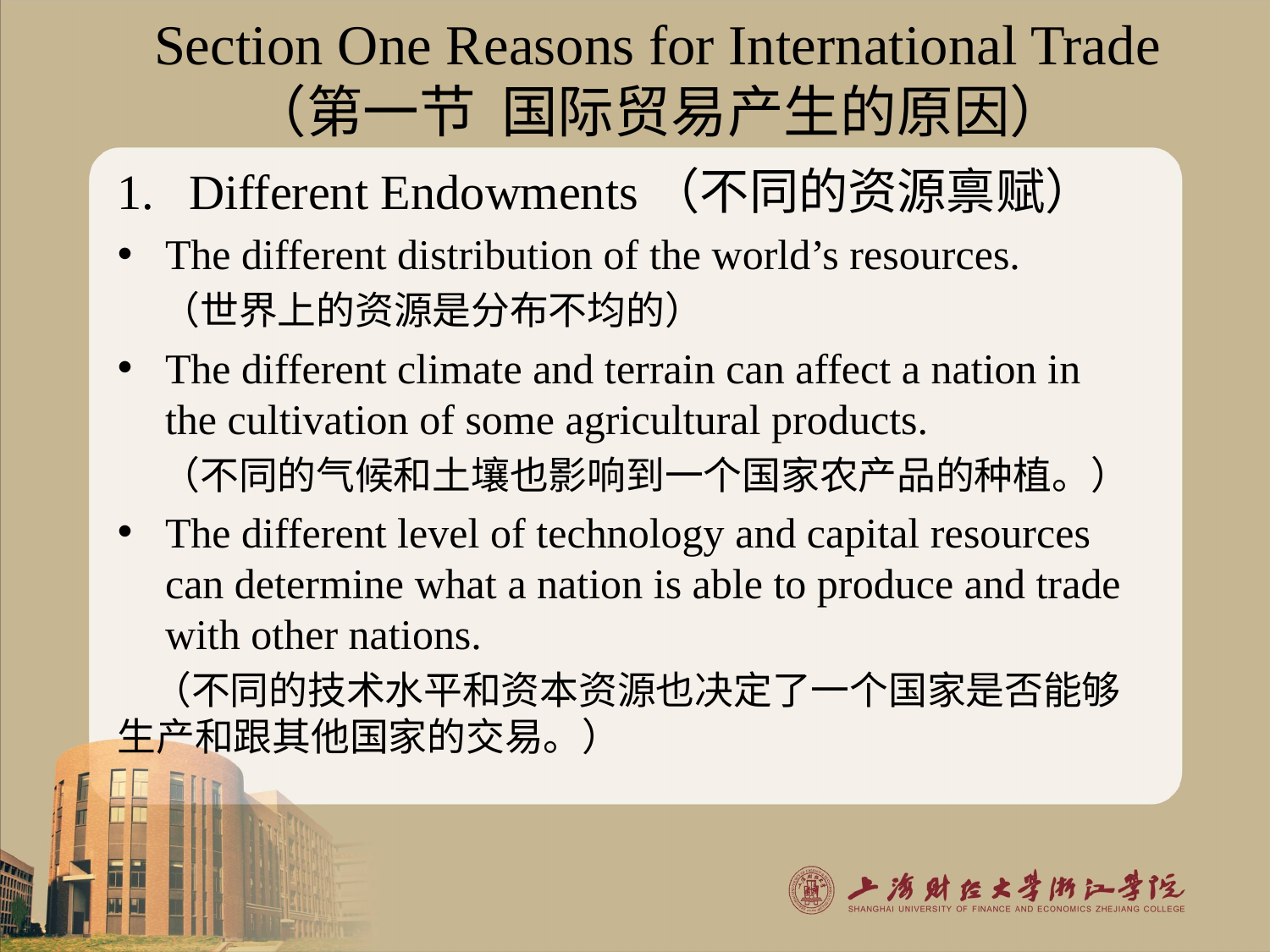

# Section One Reasons for International Trade （第一节  国际贸易产生的原因）

Different Endowments（不同的资源禀赋）
The different distribution of the world’s resources.
    （世界上的资源是分布不均的）
The different climate and terrain can affect a nation in the cultivation of some agricultural products.
    （不同的气候和土壤也影响到一个国家农产品的种植。）
The different level of technology and capital resources can determine what a nation is able to produce and trade with other nations.
   （不同的技术水平和资本资源也决定了一个国家是否能够 生产和跟其他国家的交易。）